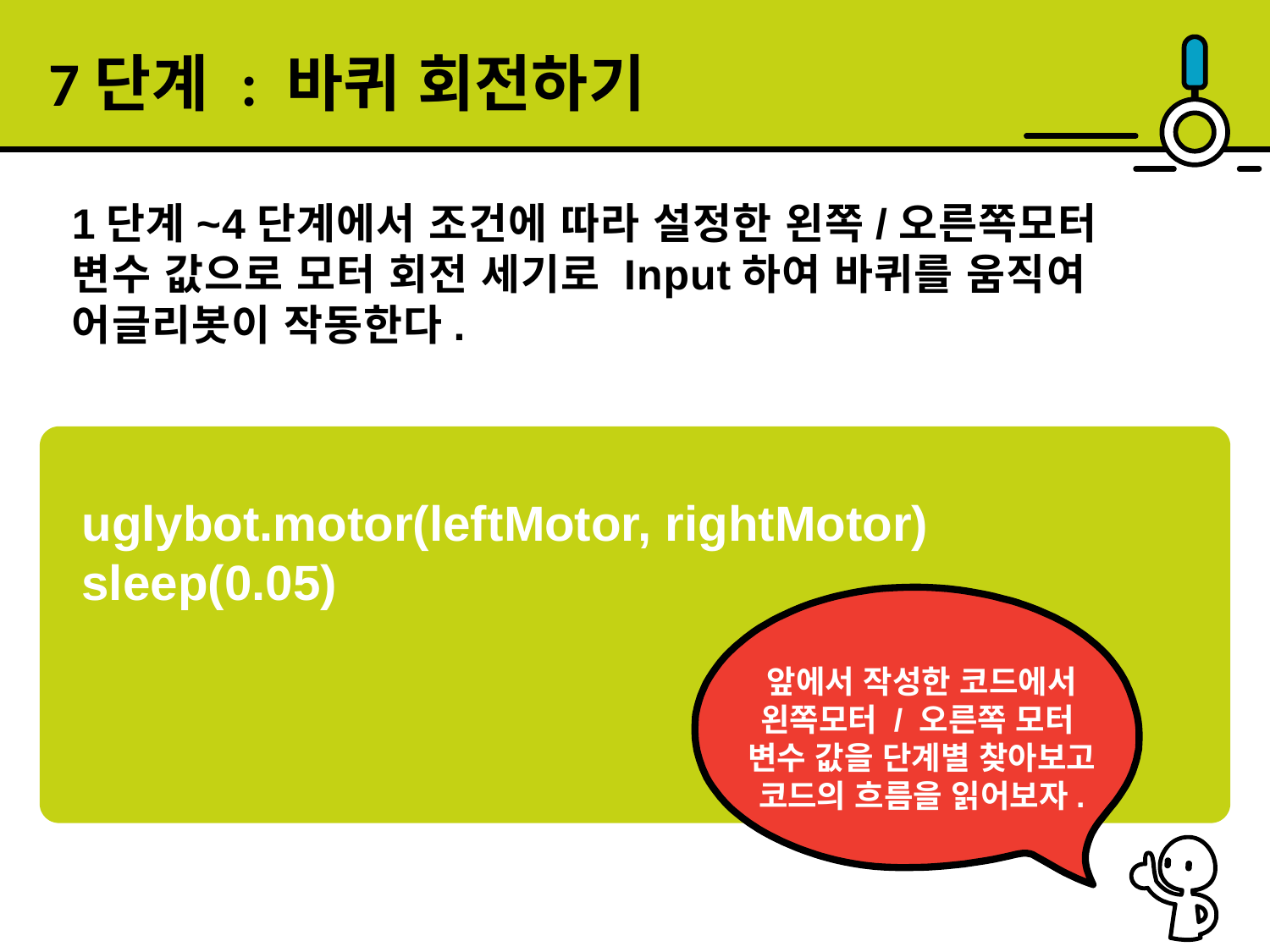

7단계 : 바퀴 회전하기
1단계~4단계에서 조건에 따라 설정한 왼쪽/오른쪽모터
변수 값으로 모터 회전 세기로 Input하여 바퀴를 움직여 어글리봇이 작동한다.

uglybot.motor(leftMotor, rightMotor)
sleep(0.05)

앞에서 작성한 코드에서
왼쪽모터 / 오른쪽 모터
변수 값을 단계별 찾아보고
코드의 흐름을 읽어보자.